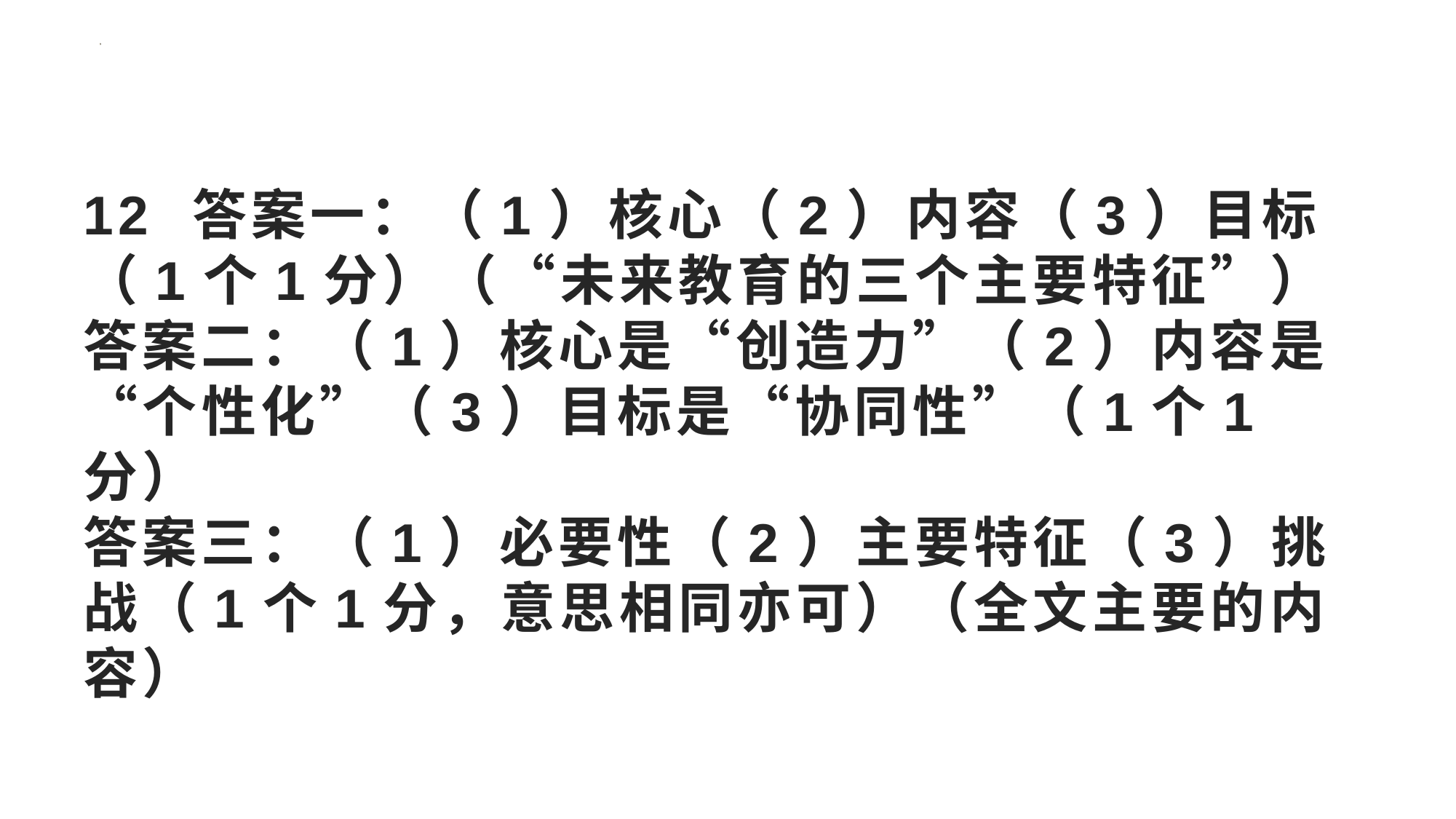

# 12	答案一：（1）核心（2）内容（3）目标（1个1分）（“未来教育的三个主要特征”） 答案二：（1）核心是“创造力”（2）内容是“个性化”（3）目标是“协同性”（1个1分） 答案三：（1）必要性（2）主要特征（3）挑战（1个1分，意思相同亦可）（全文主要的内容）